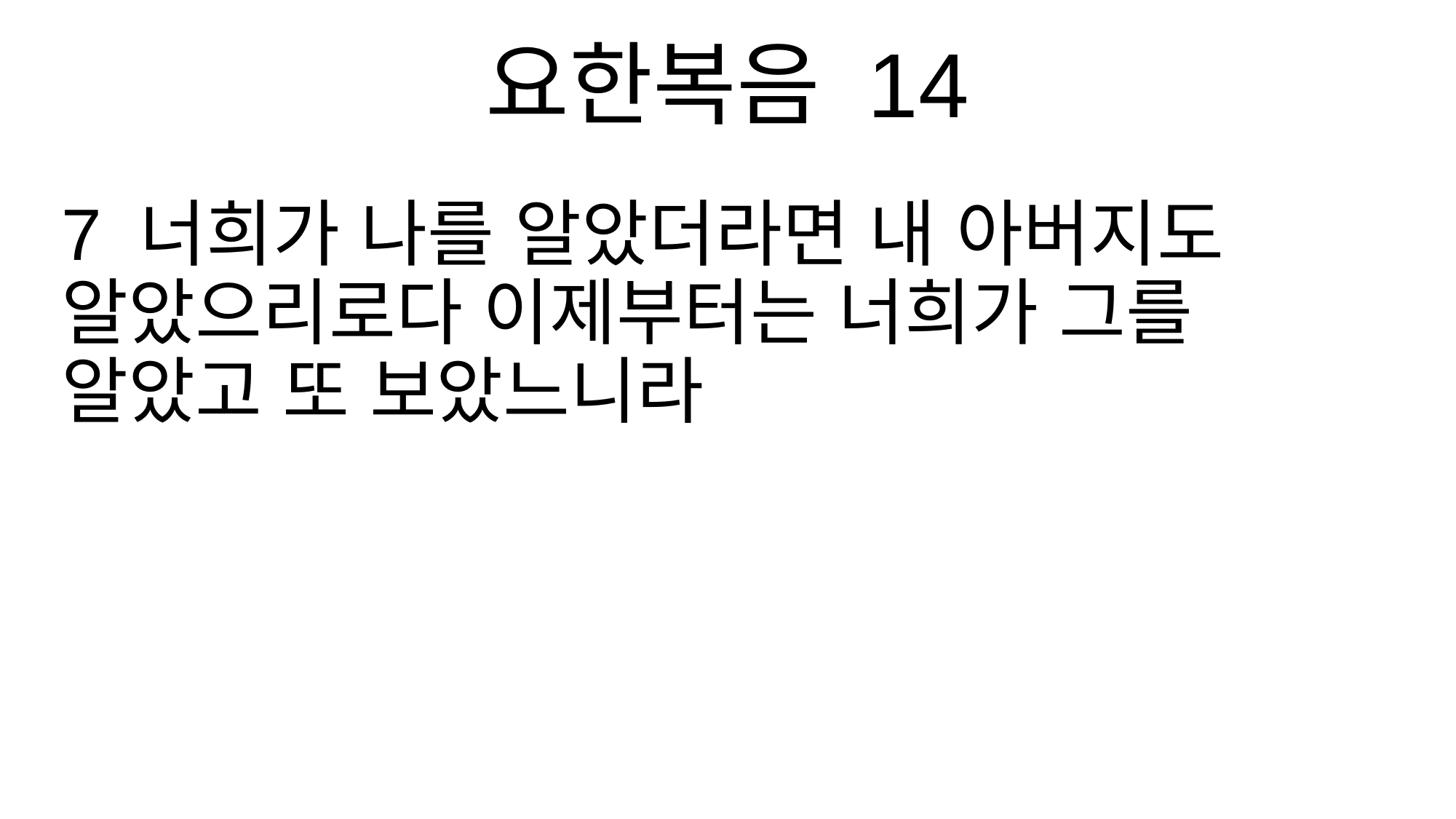

요한복음 14
7 너희가 나를 알았더라면 내 아버지도 알았으리로다 이제부터는 너희가 그를 알았고 또 보았느니라